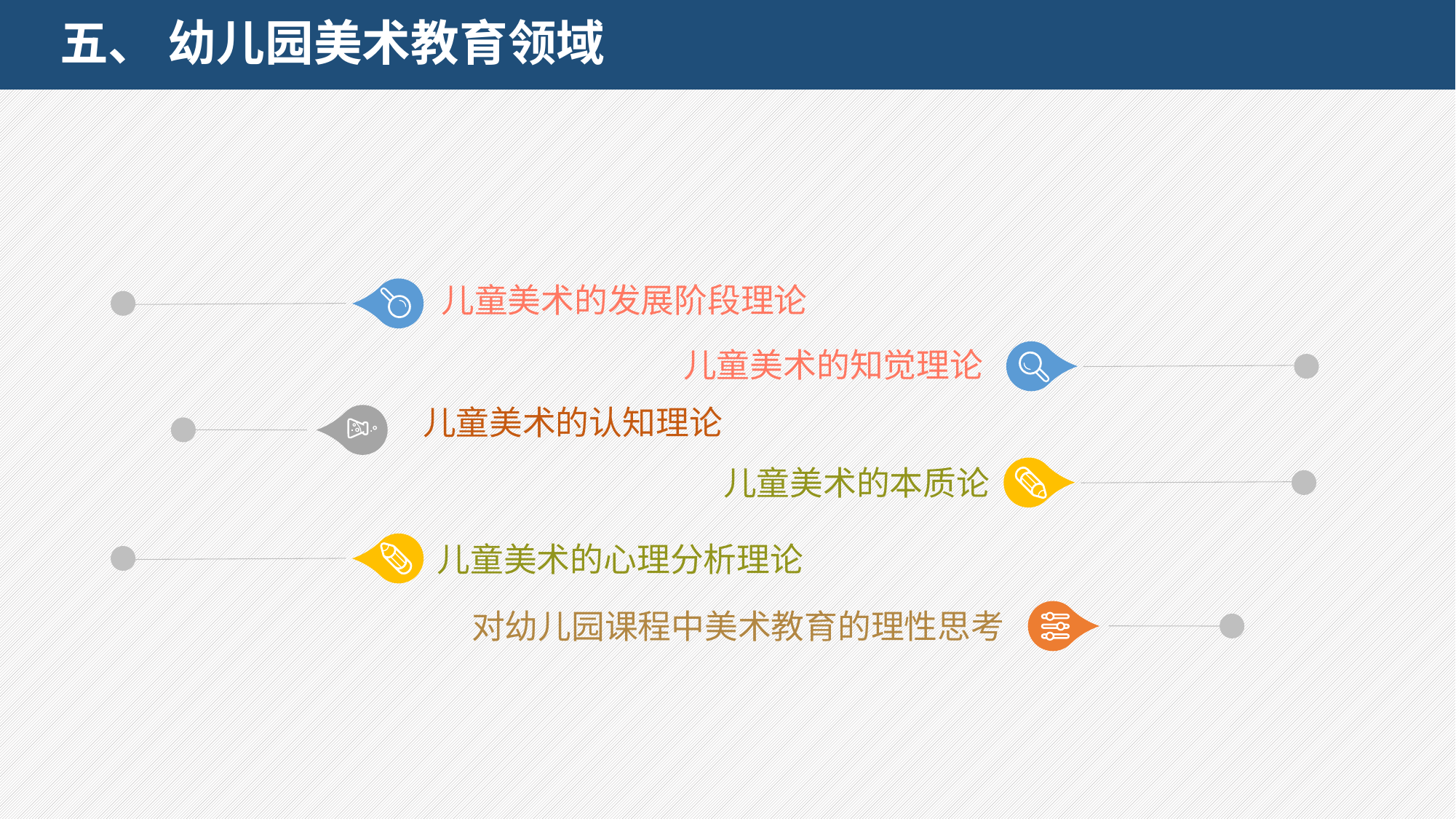

# 五、 幼儿园美术教育领域

儿童美术的发展阶段理论

儿童美术的知觉理论
儿童美术的认知理论

儿童美术的本质论

儿童美术的心理分析理论
 对幼儿园课程中美术教育的理性思考